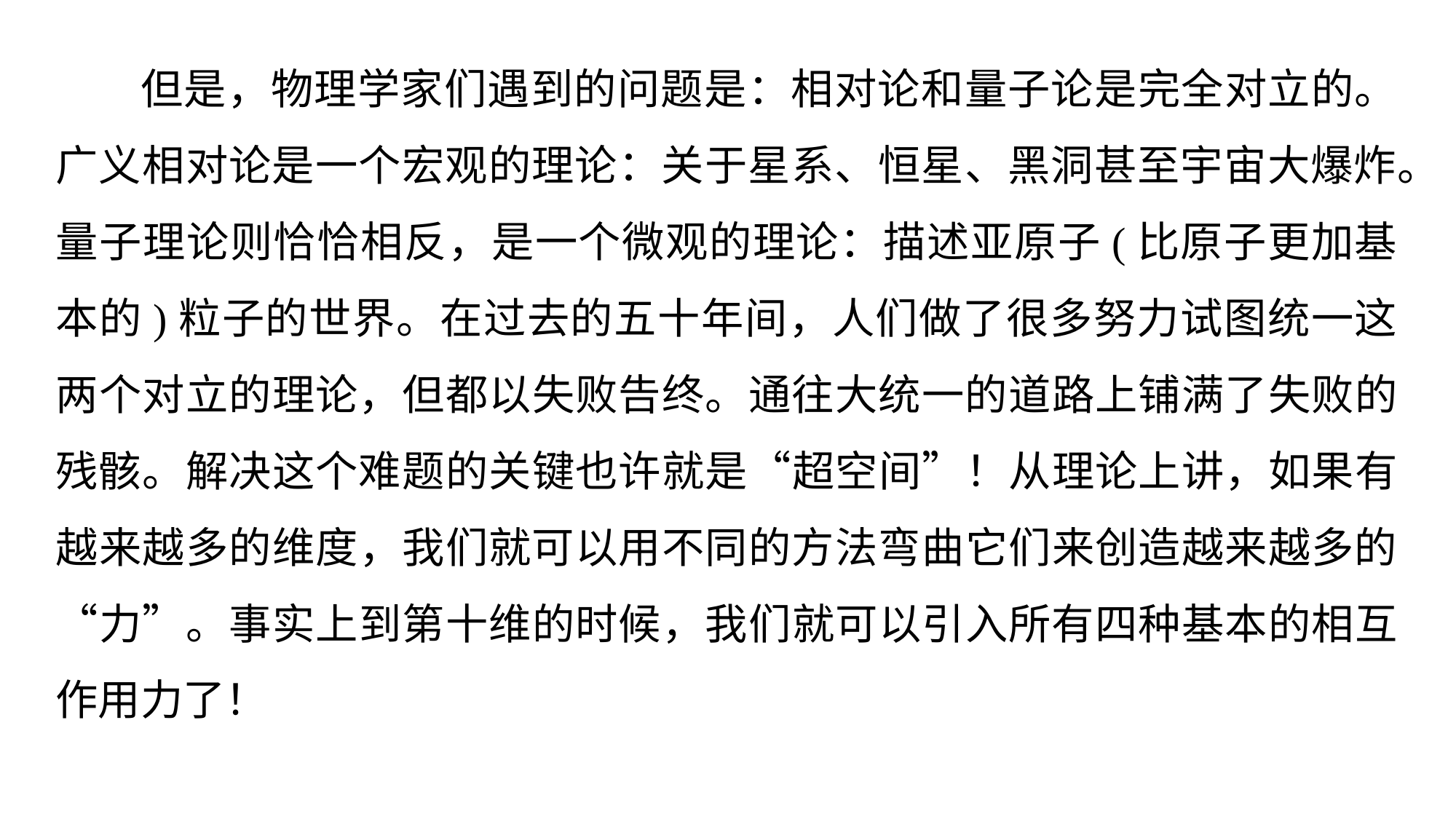

但是，物理学家们遇到的问题是：相对论和量子论是完全对立的。广义相对论是一个宏观的理论：关于星系、恒星、黑洞甚至宇宙大爆炸。量子理论则恰恰相反，是一个微观的理论：描述亚原子(比原子更加基本的)粒子的世界。在过去的五十年间，人们做了很多努力试图统一这两个对立的理论，但都以失败告终。通往大统一的道路上铺满了失败的残骸。解决这个难题的关键也许就是“超空间”！从理论上讲，如果有越来越多的维度，我们就可以用不同的方法弯曲它们来创造越来越多的“力”。事实上到第十维的时候，我们就可以引入所有四种基本的相互作用力了！